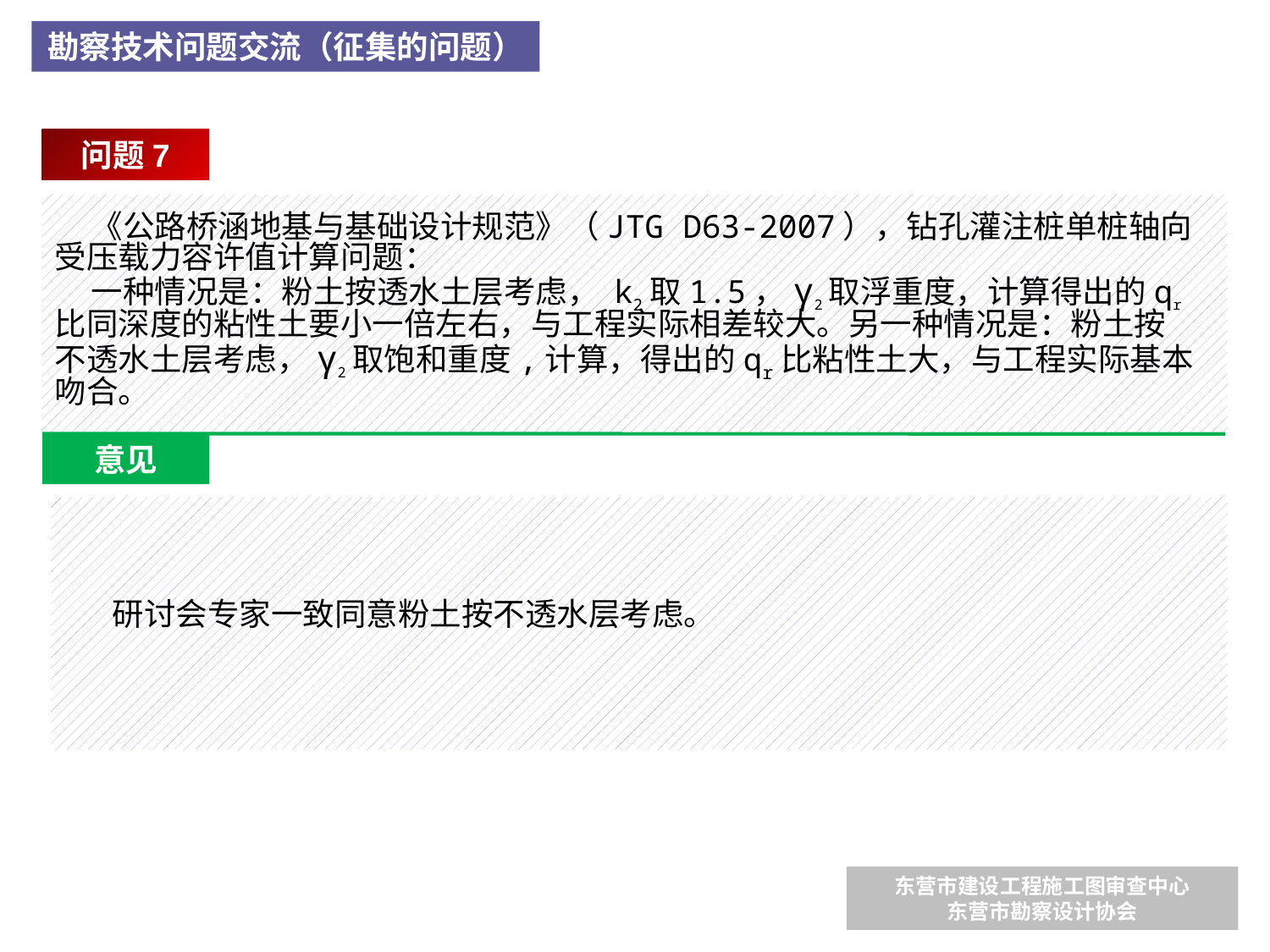

勘察技术问题交流（征集的问题）
问题7

    《公路桥涵地基与基础设计规范》（JTG D63-2007），钻孔灌注桩单桩轴向受压载力容许值计算问题：
    一种情况是：粉土按透水土层考虑， k2取1.5，γ2取浮重度，计算得出的qr比同深度的粘性土要小一倍左右，与工程实际相差较大。另一种情况是：粉土按不透水土层考虑，γ2取饱和重度,计算，得出的qr比粘性土大，与工程实际基本吻合。

意见

    研讨会专家一致同意粉土按不透水层考虑。
东营市建设工程施工图审查中心
东营市勘察设计协会